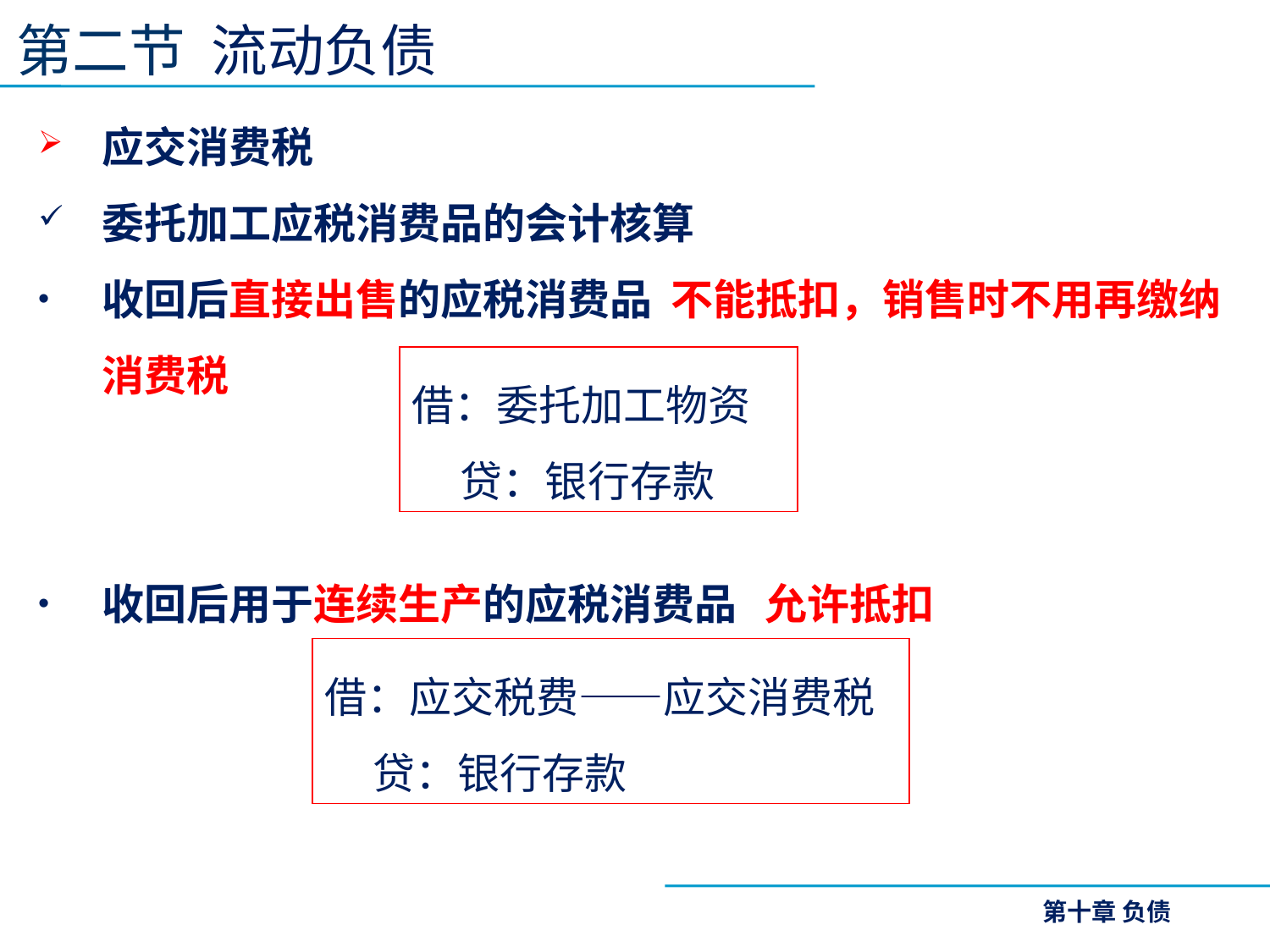

第二节  流动负债
应交消费税
委托加工应税消费品的会计核算
收回后直接出售的应税消费品  不能抵扣，销售时不用再缴纳消费税

收回后用于连续生产的应税消费品   允许抵扣
借：委托加工物资
    贷：银行存款
借：应交税费——应交消费税
    贷：银行存款